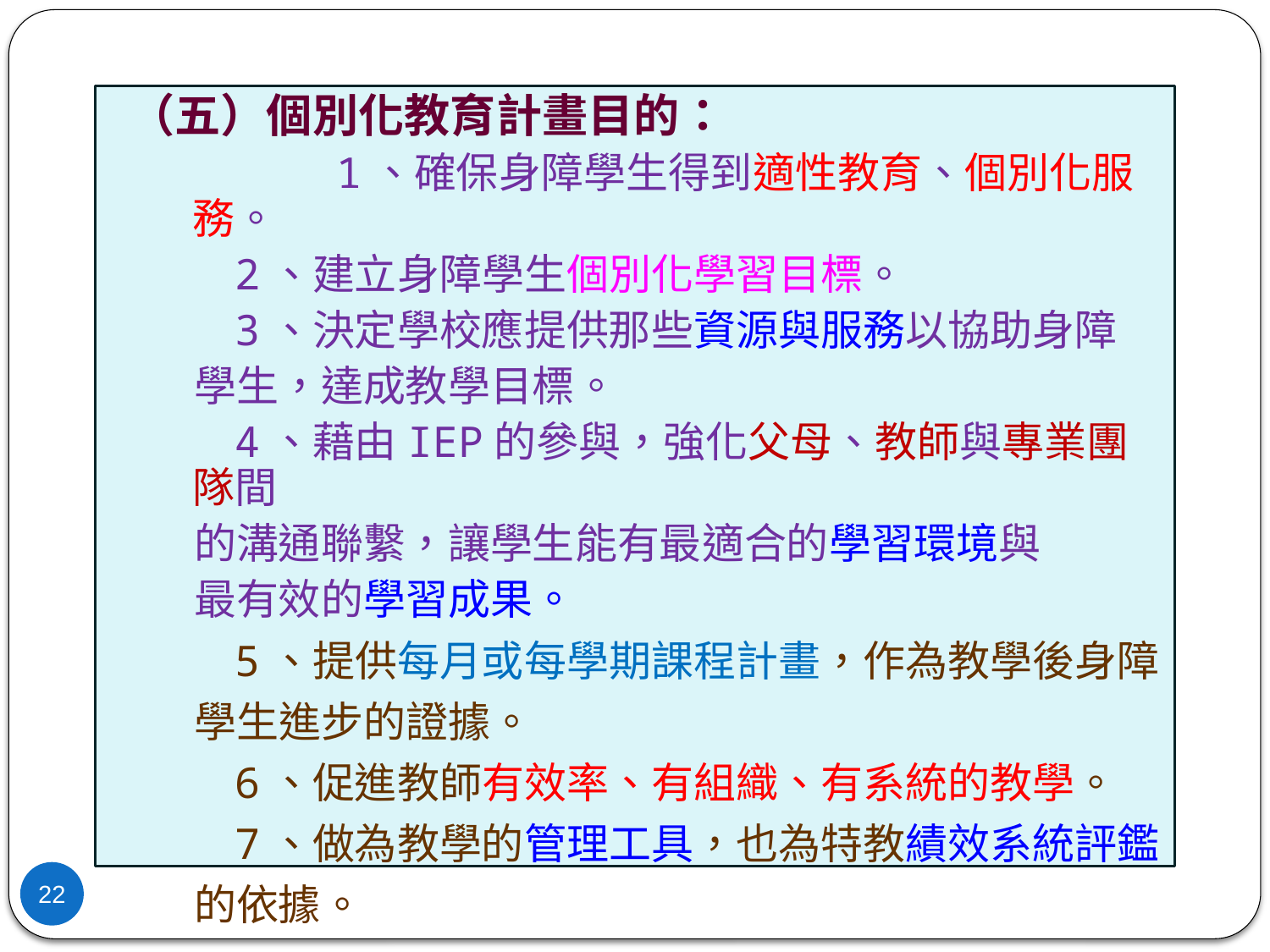

（五）個別化教育計畫目的：
         1、確保身障學生得到適性教育、個別化服務。
     2、建立身障學生個別化學習目標。
     3、決定學校應提供那些資源與服務以協助身障
        學生，達成教學目標。
     4、藉由IEP的參與，強化父母、教師與專業團隊間
        的溝通聯繫，讓學生能有最適合的學習環境與
        最有效的學習成果。
     5、提供每月或每學期課程計畫，作為教學後身障
        學生進步的證據。
     6、促進教師有效率、有組織、有系統的教學。
     7、做為教學的管理工具，也為特教績效系統評鑑
        的依據。

22